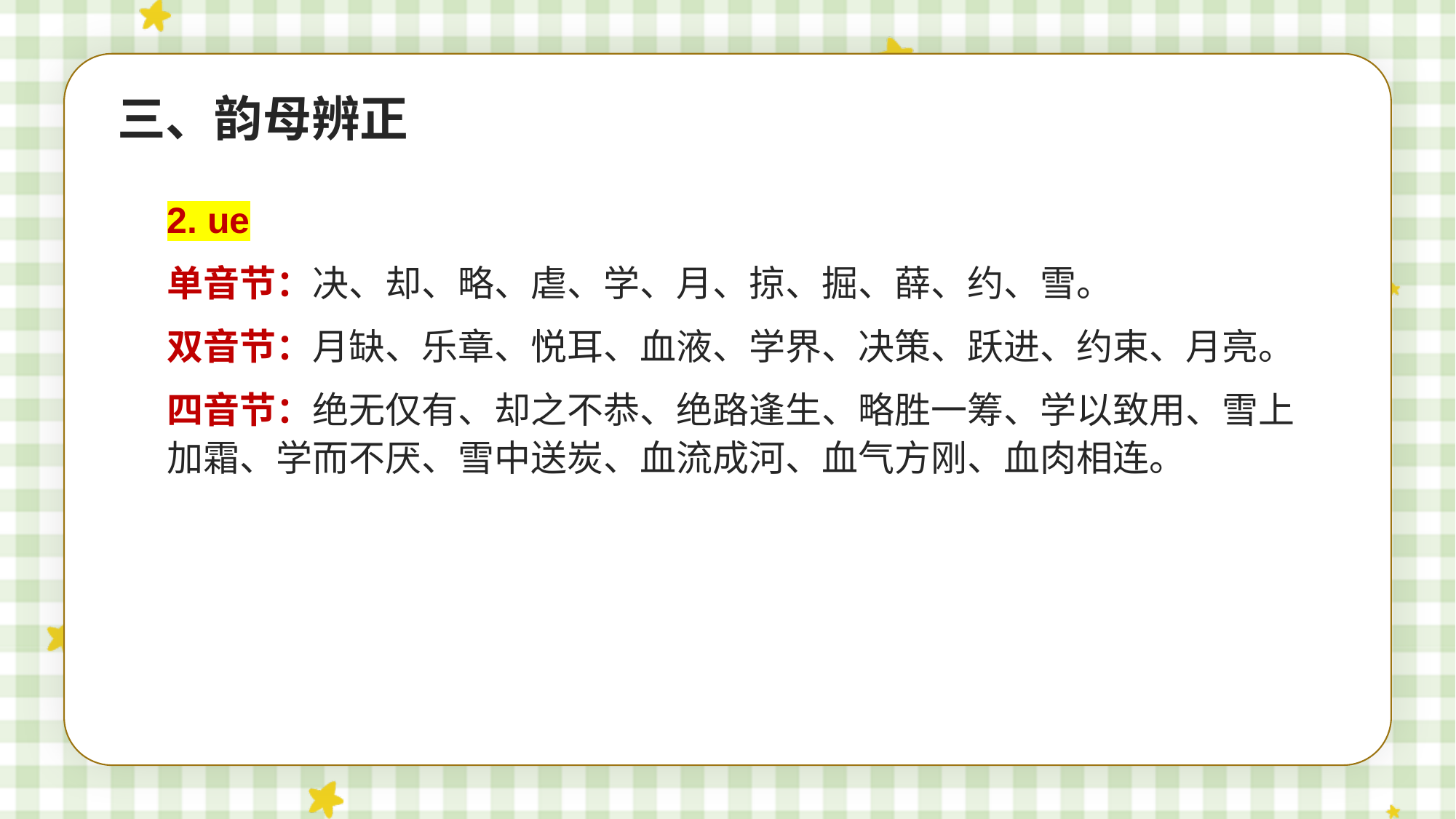

三、韵母辨正
2. ue
单音节：决、却、略、虐、学、月、掠、掘、薛、约、雪。
双音节：月缺、乐章、悦耳、血液、学界、决策、跃进、约束、月亮。
四音节：绝无仅有、却之不恭、绝路逢生、略胜一筹、学以致用、雪上加霜、学而不厌、雪中送炭、血流成河、血气方刚、血肉相连。